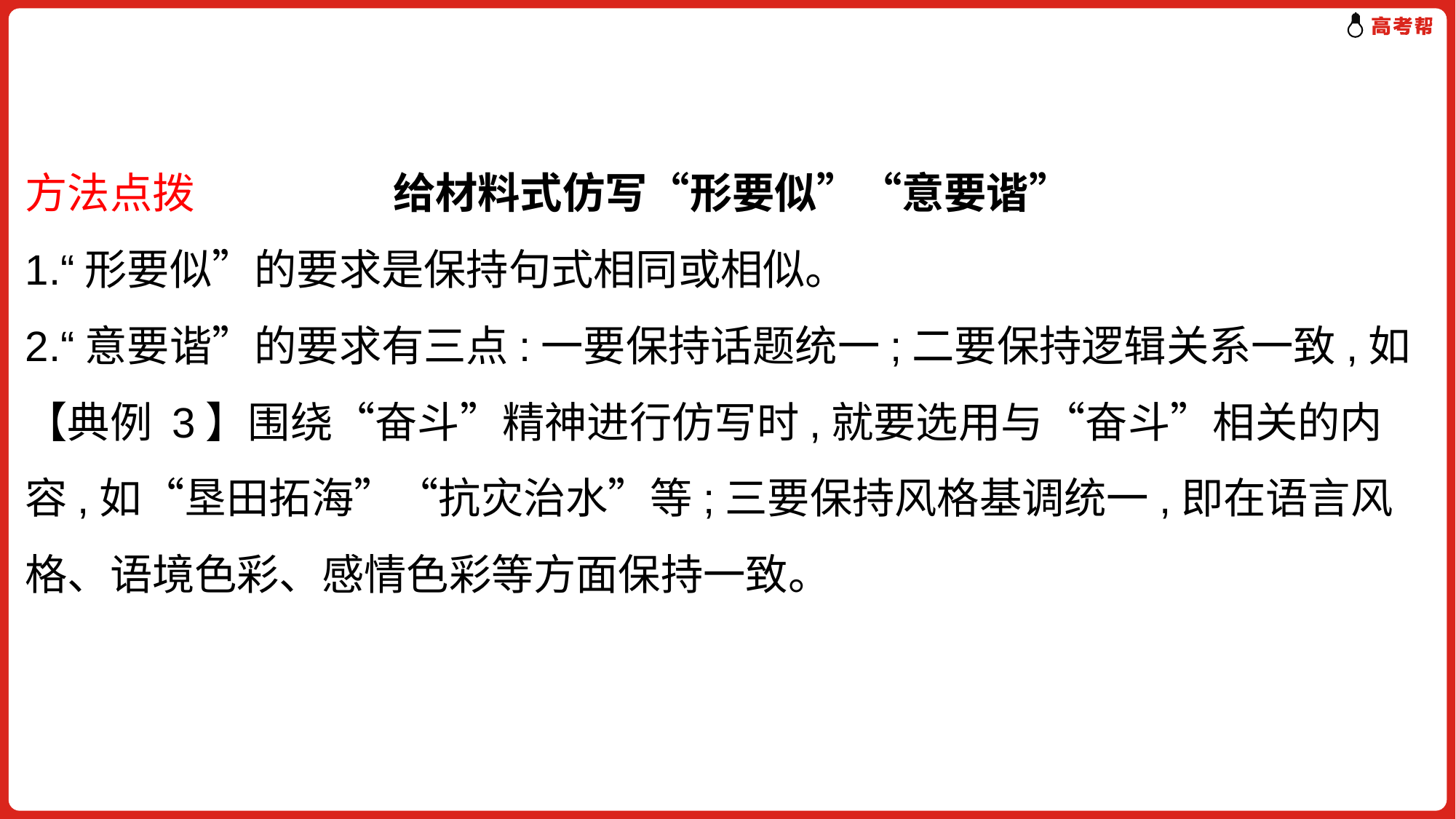

方法点拨                     给材料式仿写“形要似”“意要谐”
1.“形要似”的要求是保持句式相同或相似。
2.“意要谐”的要求有三点:一要保持话题统一;二要保持逻辑关系一致,如【典例 3】围绕“奋斗”精神进行仿写时,就要选用与“奋斗”相关的内容,如“垦田拓海”“抗灾治水”等;三要保持风格基调统一,即在语言风格、语境色彩、感情色彩等方面保持一致。